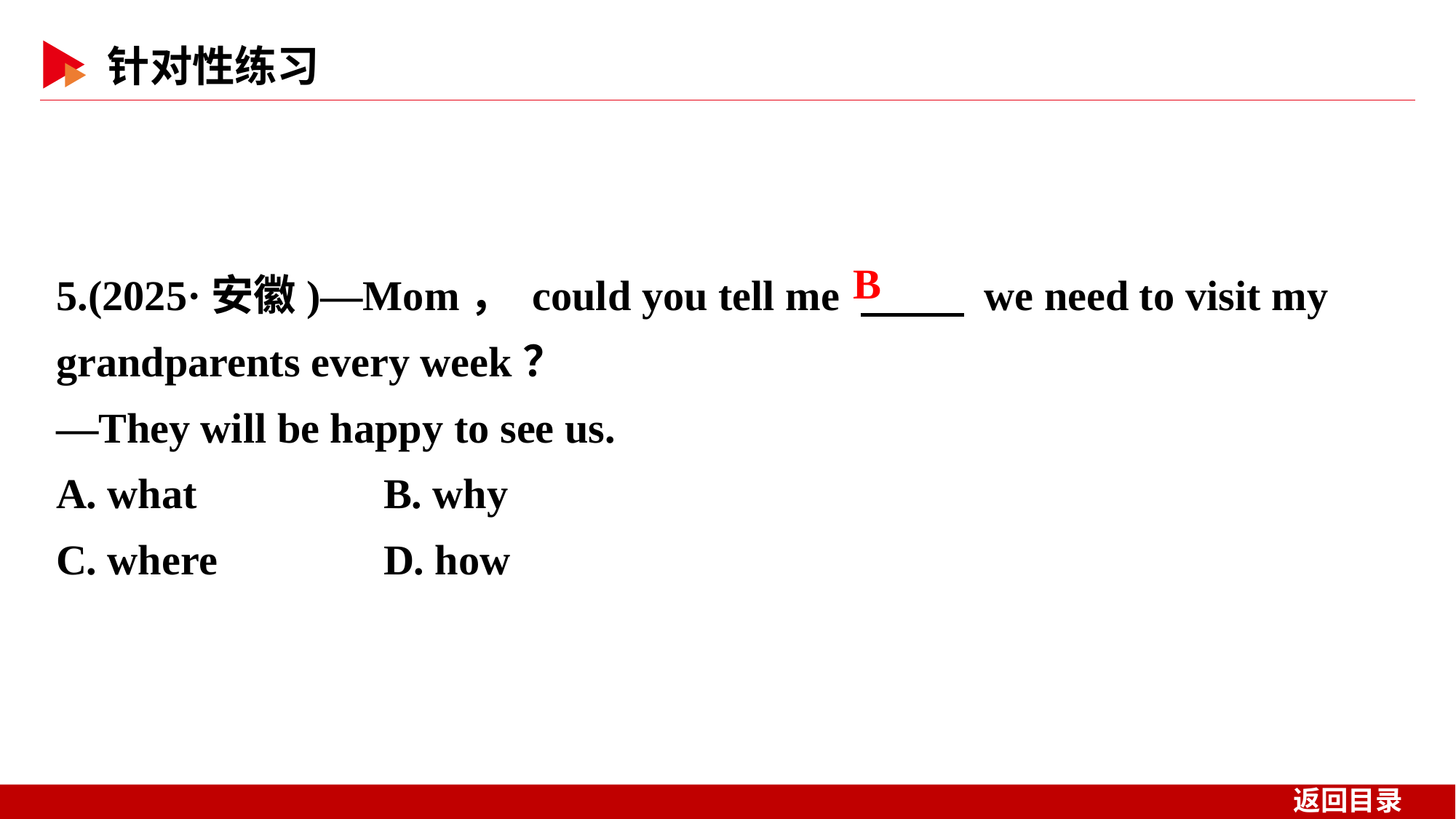

5.(2025·安徽)—Mom， could you tell me 　  　 we need to visit my grandparents every week？
—They will be happy to see us.
A. what          	B. why
C. where          	D. how
B